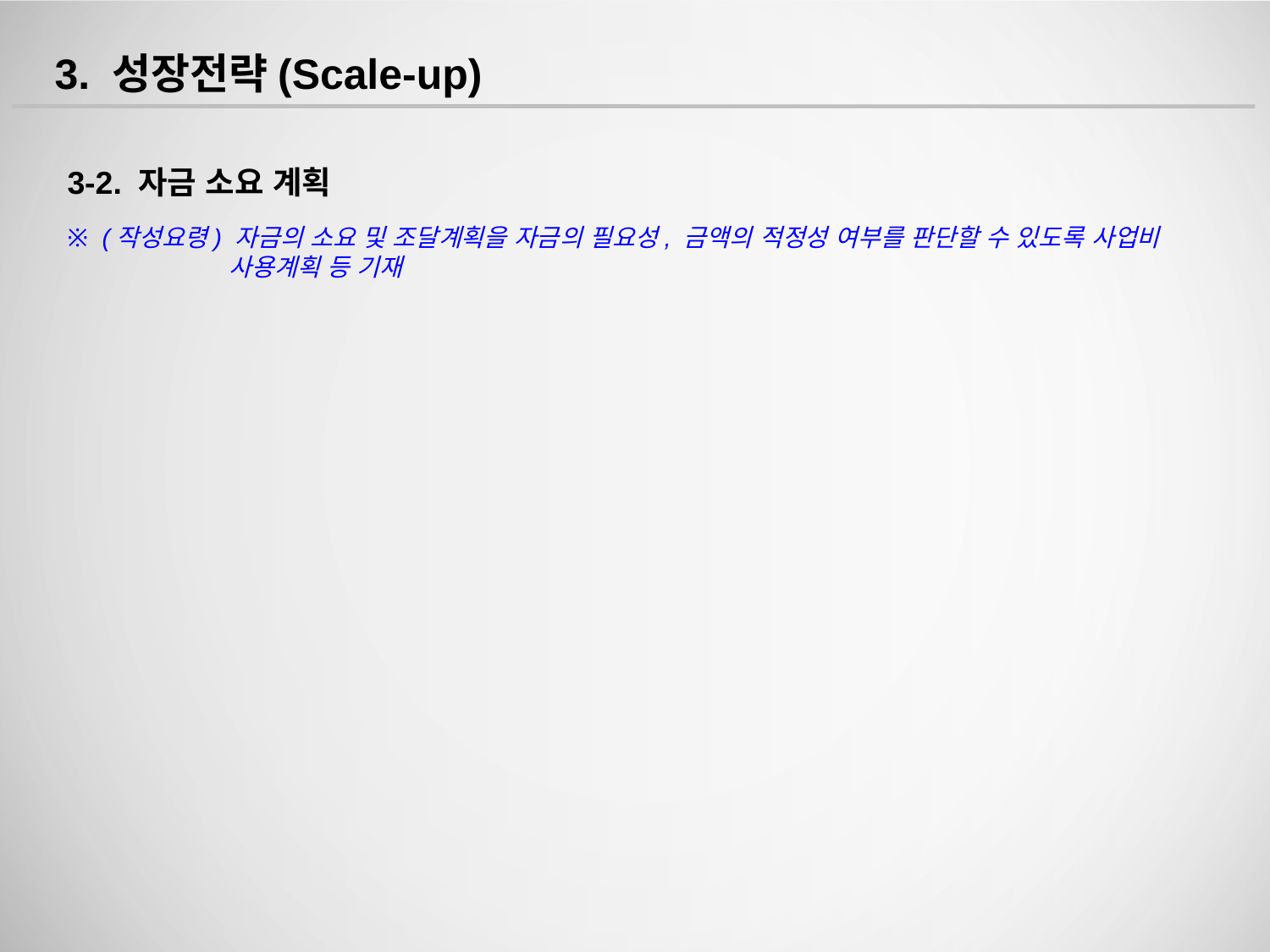

3. 성장전략(Scale-up)
3-2. 자금 소요 계획

※  (작성요령) 자금의 소요 및 조달계획을 자금의 필요성, 금액의 적정성 여부를 판단할 수 있도록 사업비 사용계획 등 기재